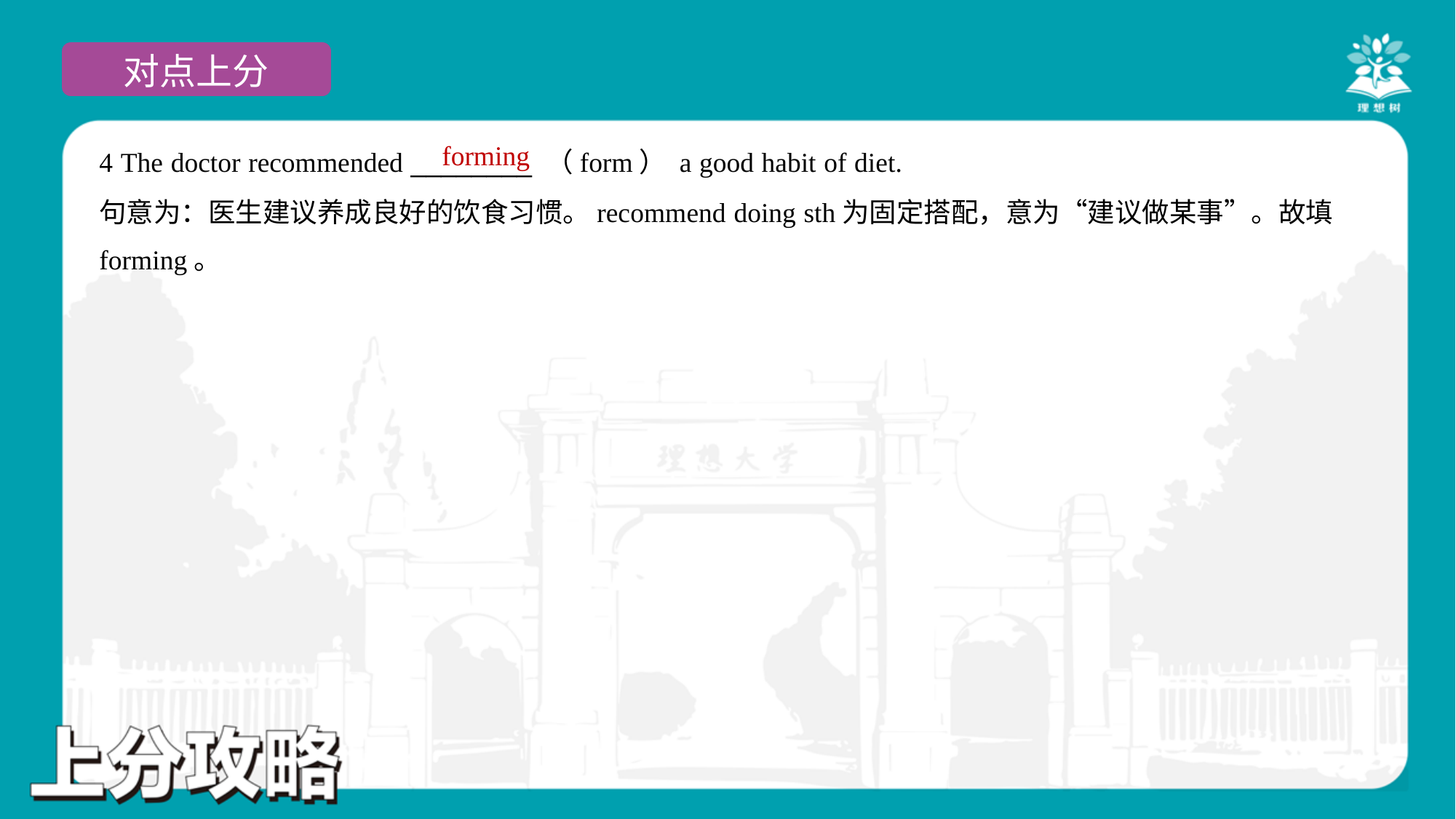

forming
4 The doctor recommended ________ （form） a good habit of diet.
句意为：医生建议养成良好的饮食习惯。recommend doing sth为固定搭配，意为“建议做某事”。故填
forming。